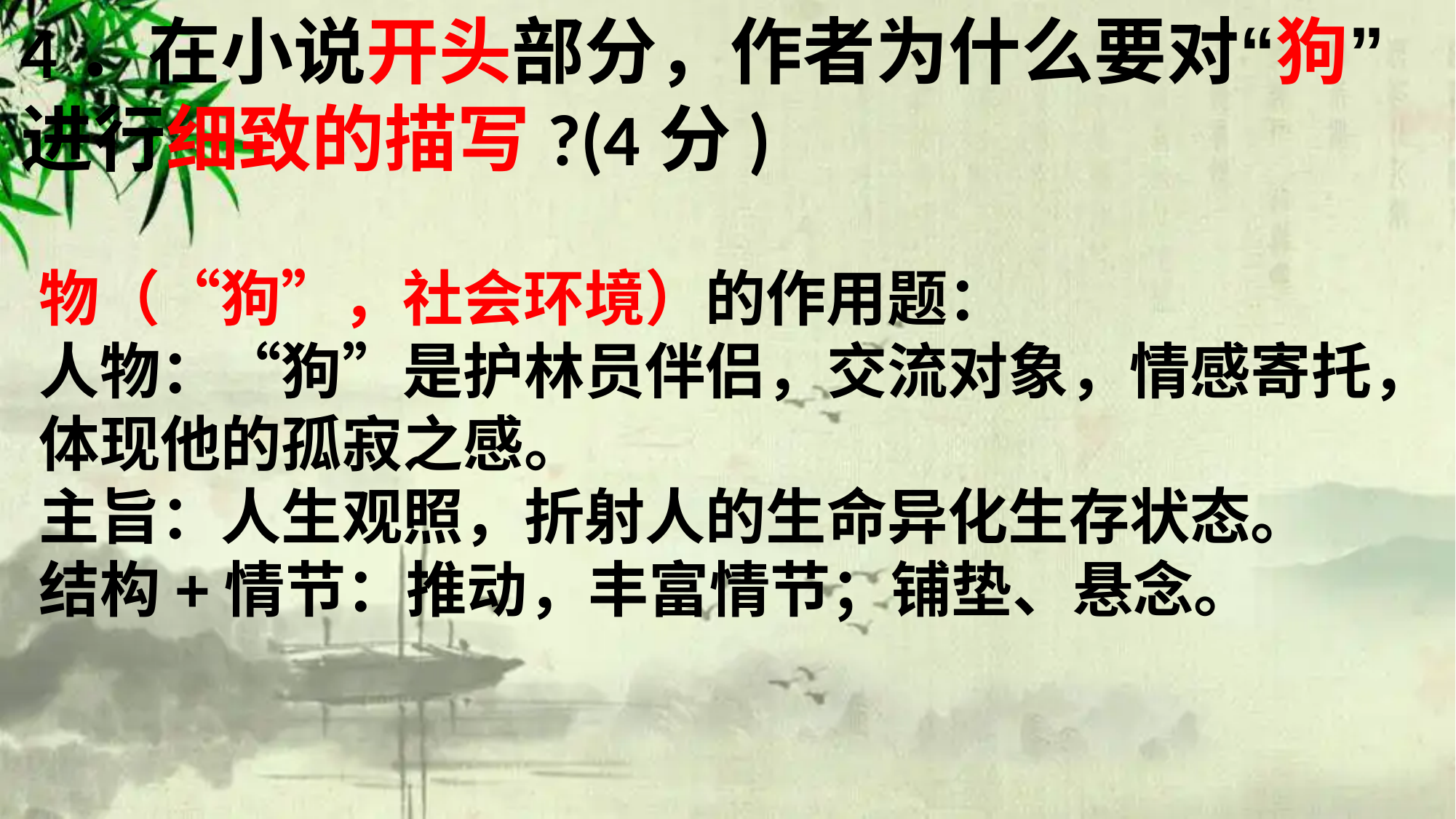

4．在小说开头部分，作者为什么要对“狗”进行细致的描写?(4分)
物（“狗”，社会环境）的作用题：
人物：“狗”是护林员伴侣，交流对象，情感寄托，体现他的孤寂之感。
主旨：人生观照，折射人的生命异化生存状态。
结构+情节：推动，丰富情节；铺垫、悬念。